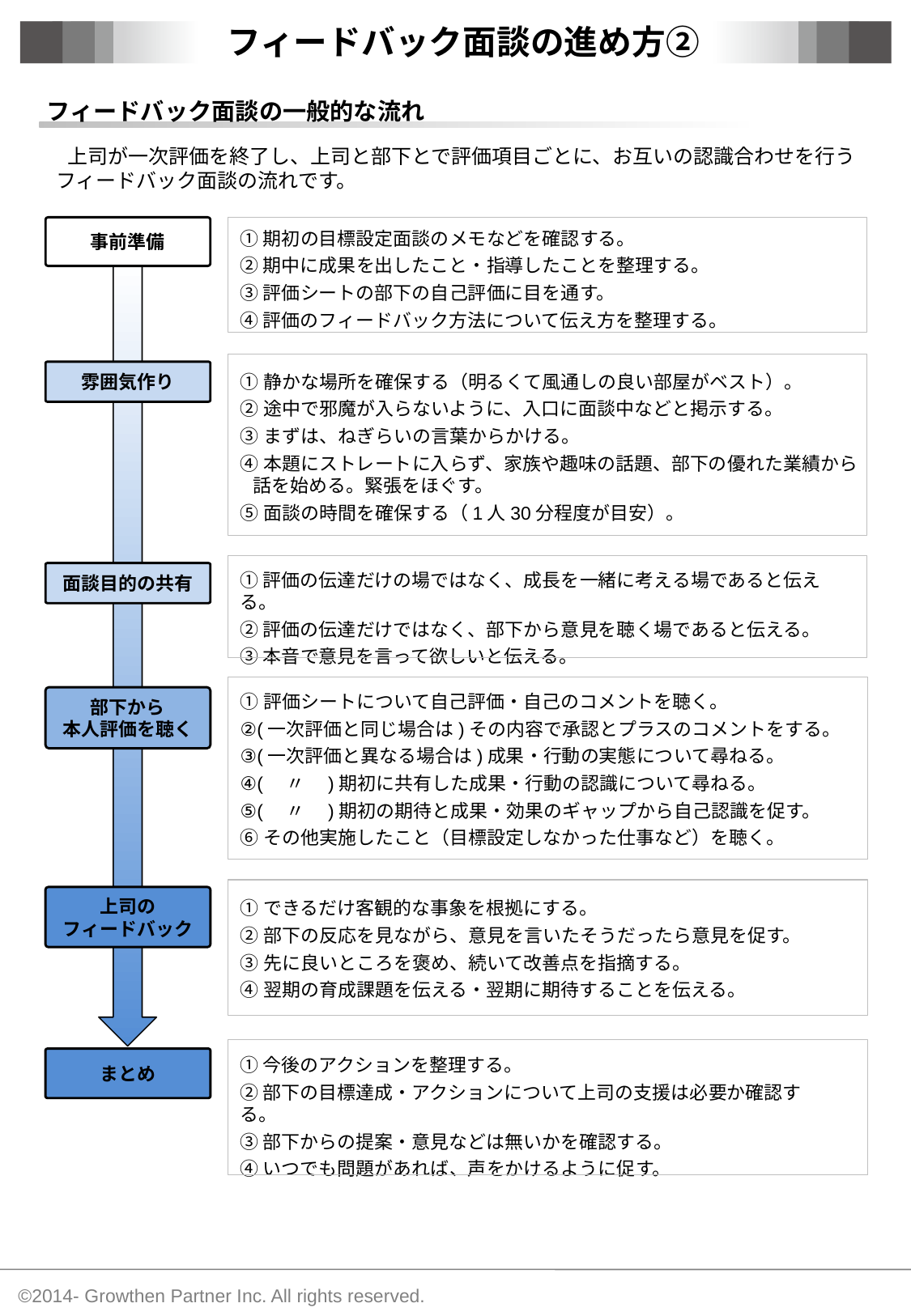

フィードバック面談の進め方②
フィードバック面談の一般的な流れ

上司が一次評価を終了し、上司と部下とで評価項目ごとに、お互いの認識合わせを行うフィードバック面談の流れです。

事前準備
①期初の目標設定面談のメモなどを確認する。
②期中に成果を出したこと・指導したことを整理する。
③評価シートの部下の自己評価に目を通す。
④評価のフィードバック方法について伝え方を整理する。

雰囲気作り
①静かな場所を確保する（明るくて風通しの良い部屋がベスト）。
②途中で邪魔が入らないように、入口に面談中などと掲示する。
③まずは、ねぎらいの言葉からかける。
④本題にストレートに入らず、家族や趣味の話題、部下の優れた業績から話を始める。緊張をほぐす。
⑤面談の時間を確保する（1人30分程度が目安）。

面談目的の共有
①評価の伝達だけの場ではなく、成長を一緒に考える場であると伝える。
②評価の伝達だけではなく、部下から意見を聴く場であると伝える。
③本音で意見を言って欲しいと伝える。

部下から
本人評価を聴く
①評価シートについて自己評価・自己のコメントを聴く。
②(一次評価と同じ場合は)その内容で承認とプラスのコメントをする。
③(一次評価と異なる場合は)成果・行動の実態について尋ねる。
④(　〃　)期初に共有した成果・行動の認識について尋ねる。
⑤(　〃　)期初の期待と成果・効果のギャップから自己認識を促す。
⑥その他実施したこと（目標設定しなかった仕事など）を聴く。

上司の
フィードバック
①できるだけ客観的な事象を根拠にする。
②部下の反応を見ながら、意見を言いたそうだったら意見を促す。
③先に良いところを褒め、続いて改善点を指摘する。
④翌期の育成課題を伝える・翌期に期待することを伝える。

まとめ
①今後のアクションを整理する。
②部下の目標達成・アクションについて上司の支援は必要か確認する。
③部下からの提案・意見などは無いかを確認する。
④いつでも問題があれば、声をかけるように促す。